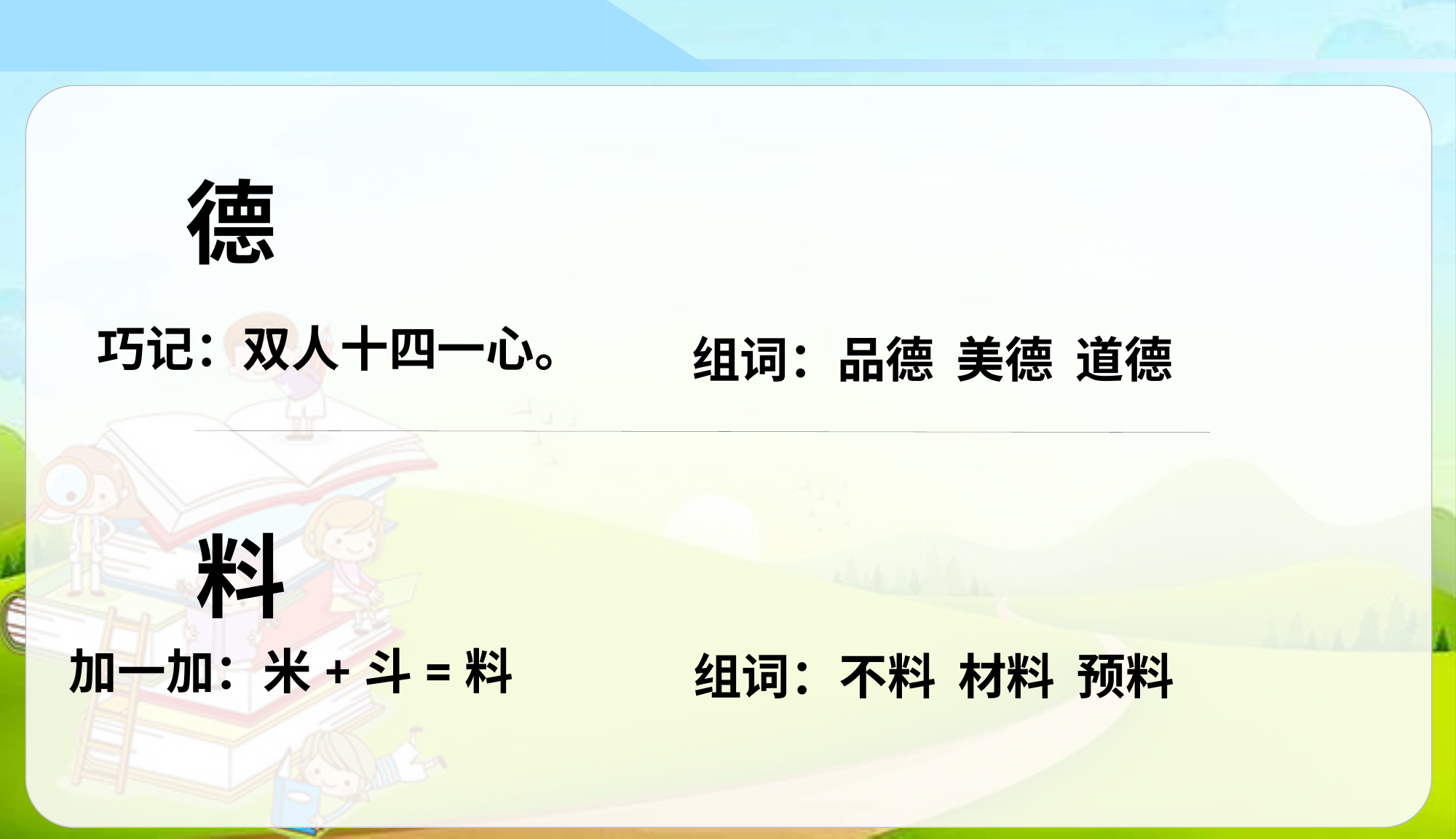

德
巧记：双人十四一心。
组词：品德  美德  道德
料
加一加：米+斗=料
组词：不料  材料  预料